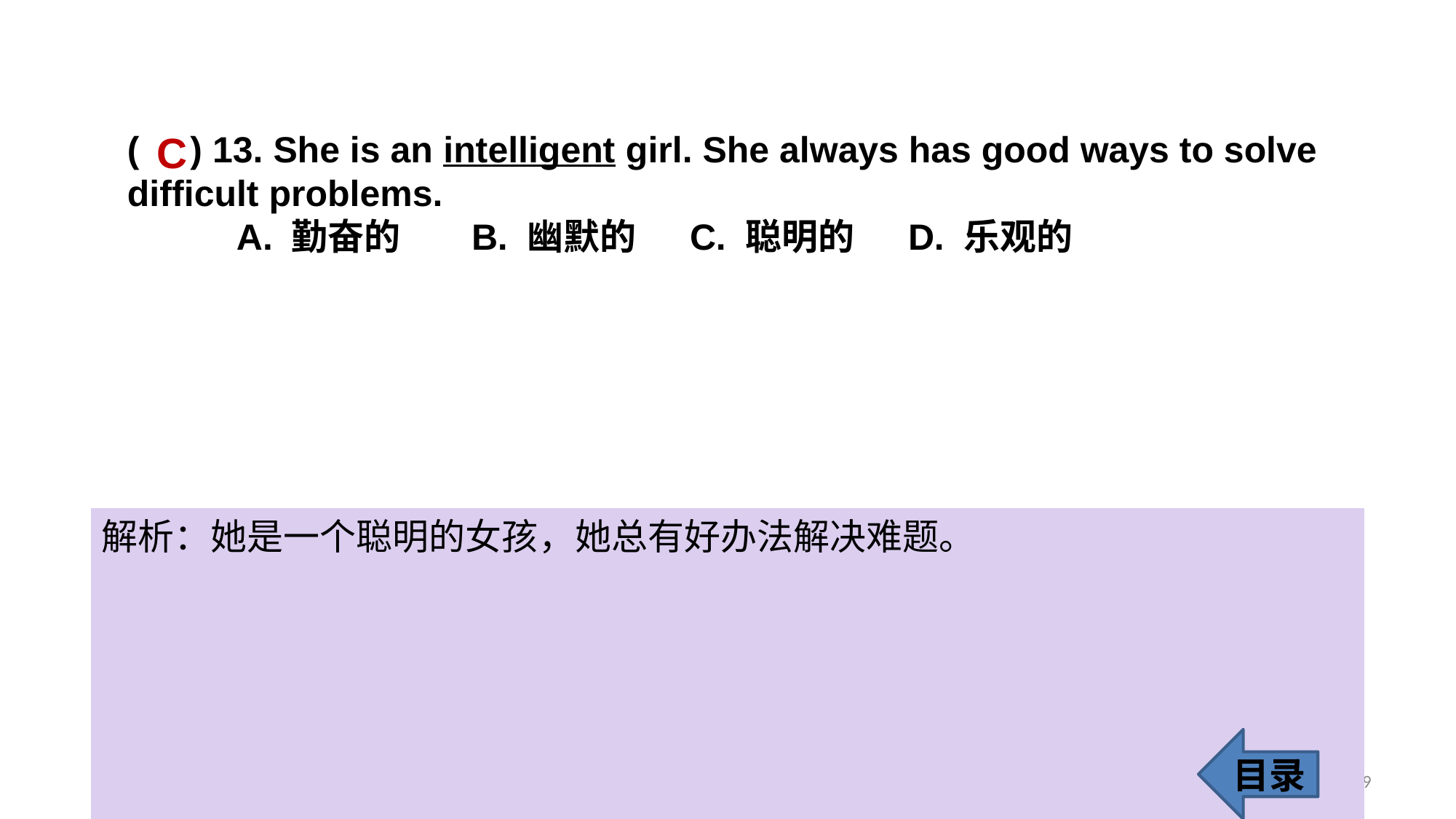

C
(     ) 13. She is an intelligent girl. She always has good ways to solve 	     difficult problems.
	A. 勤奋的	 B. 幽默的	 C. 聪明的	 D. 乐观的
解析：她是一个聪明的女孩，她总有好办法解决难题。

目录
19